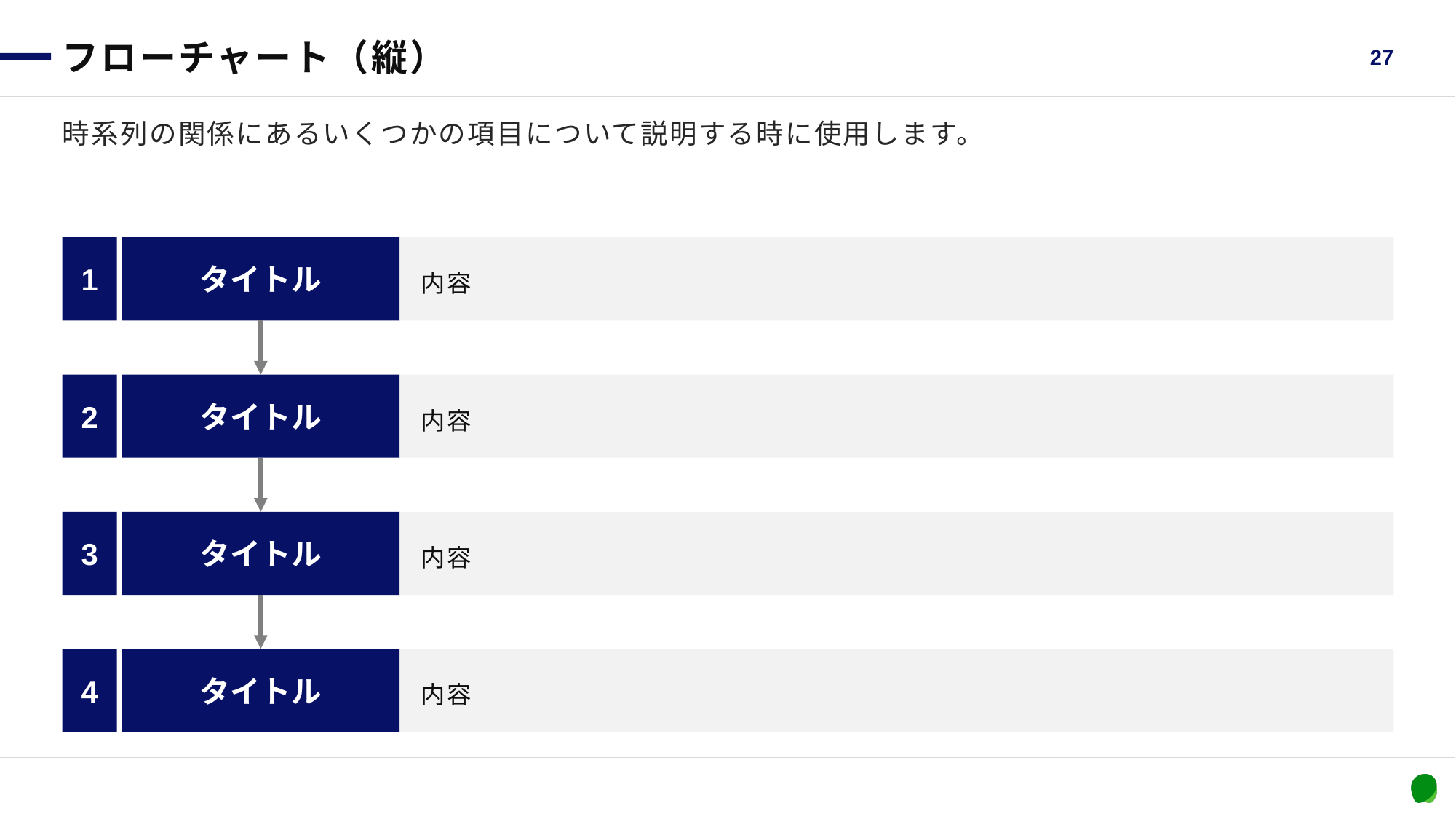

# フローチャート（縦）
27
時系列の関係にあるいくつかの項目について説明する時に使用します。
1
タイトル
内容
2
タイトル
内容
3
タイトル
内容
4
タイトル
内容